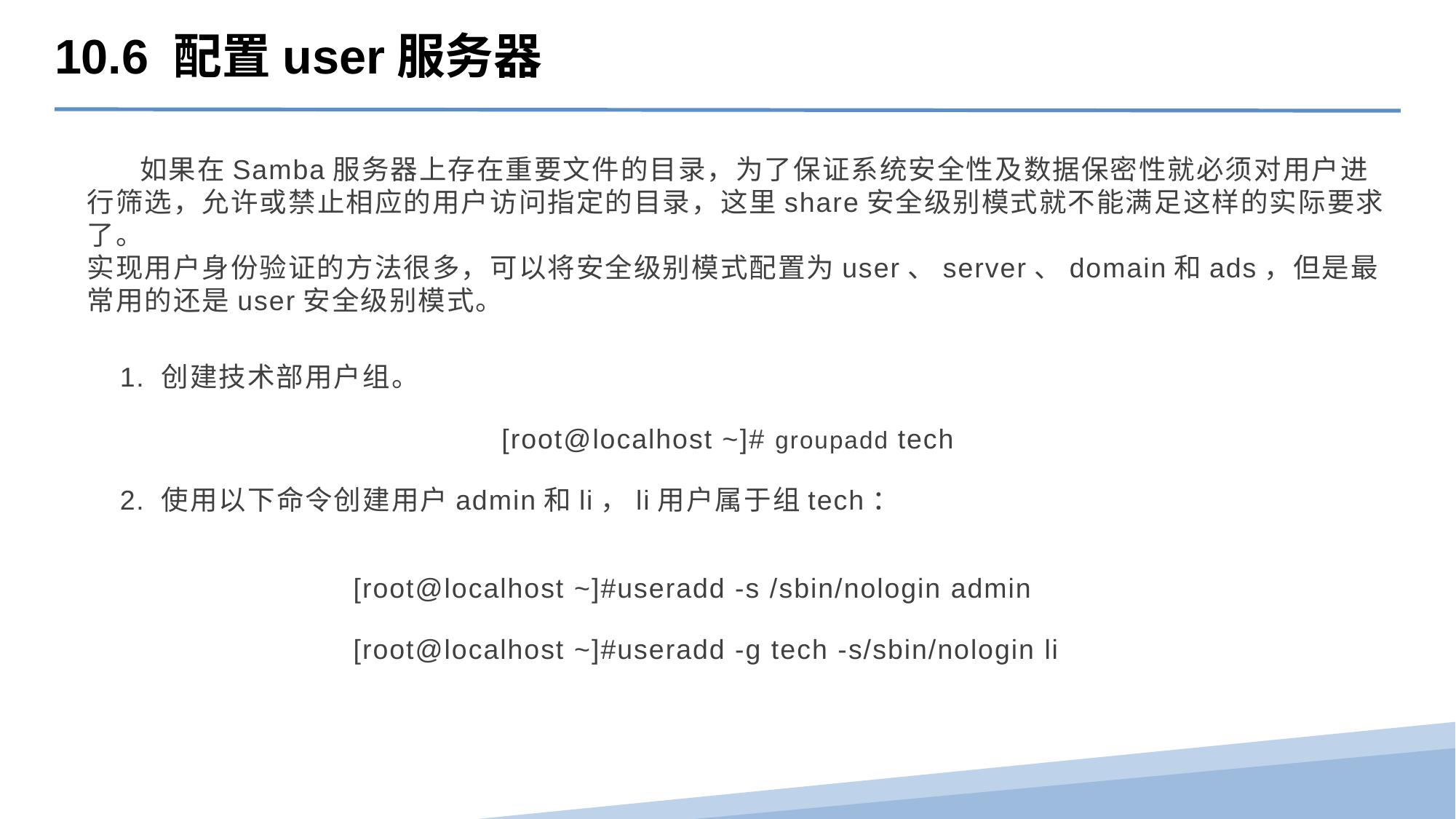

10.6 配置user服务器
      如果在Samba服务器上存在重要文件的目录，为了保证系统安全性及数据保密性就必须对用户进行筛选，允许或禁止相应的用户访问指定的目录，这里share安全级别模式就不能满足这样的实际要求了。
实现用户身份验证的方法很多，可以将安全级别模式配置为user、server、domain和ads，但是最常用的还是user安全级别模式。

1. 创建技术部用户组。
[root@localhost ~]# groupadd tech
2. 使用以下命令创建用户admin和li，li用户属于组tech：

[root@localhost ~]#useradd -s /sbin/nologin admin
[root@localhost ~]#useradd -g tech -s/sbin/nologin li